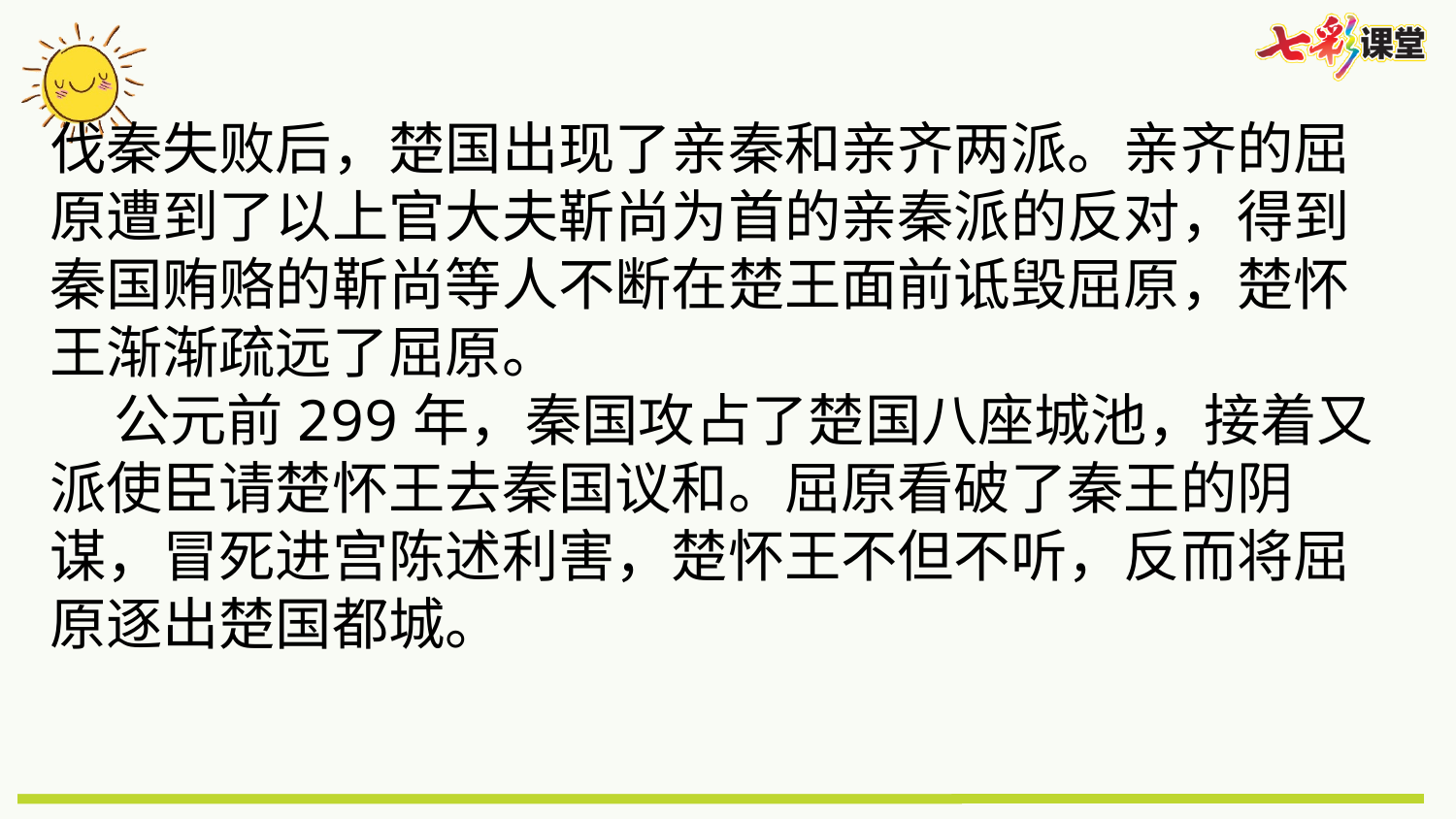

伐秦失败后，楚国出现了亲秦和亲齐两派。亲齐的屈原遭到了以上官大夫靳尚为首的亲秦派的反对，得到秦国贿赂的靳尚等人不断在楚王面前诋毁屈原，楚怀王渐渐疏远了屈原。
    公元前299年，秦国攻占了楚国八座城池，接着又派使臣请楚怀王去秦国议和。屈原看破了秦王的阴谋，冒死进宫陈述利害，楚怀王不但不听，反而将屈原逐出楚国都城。